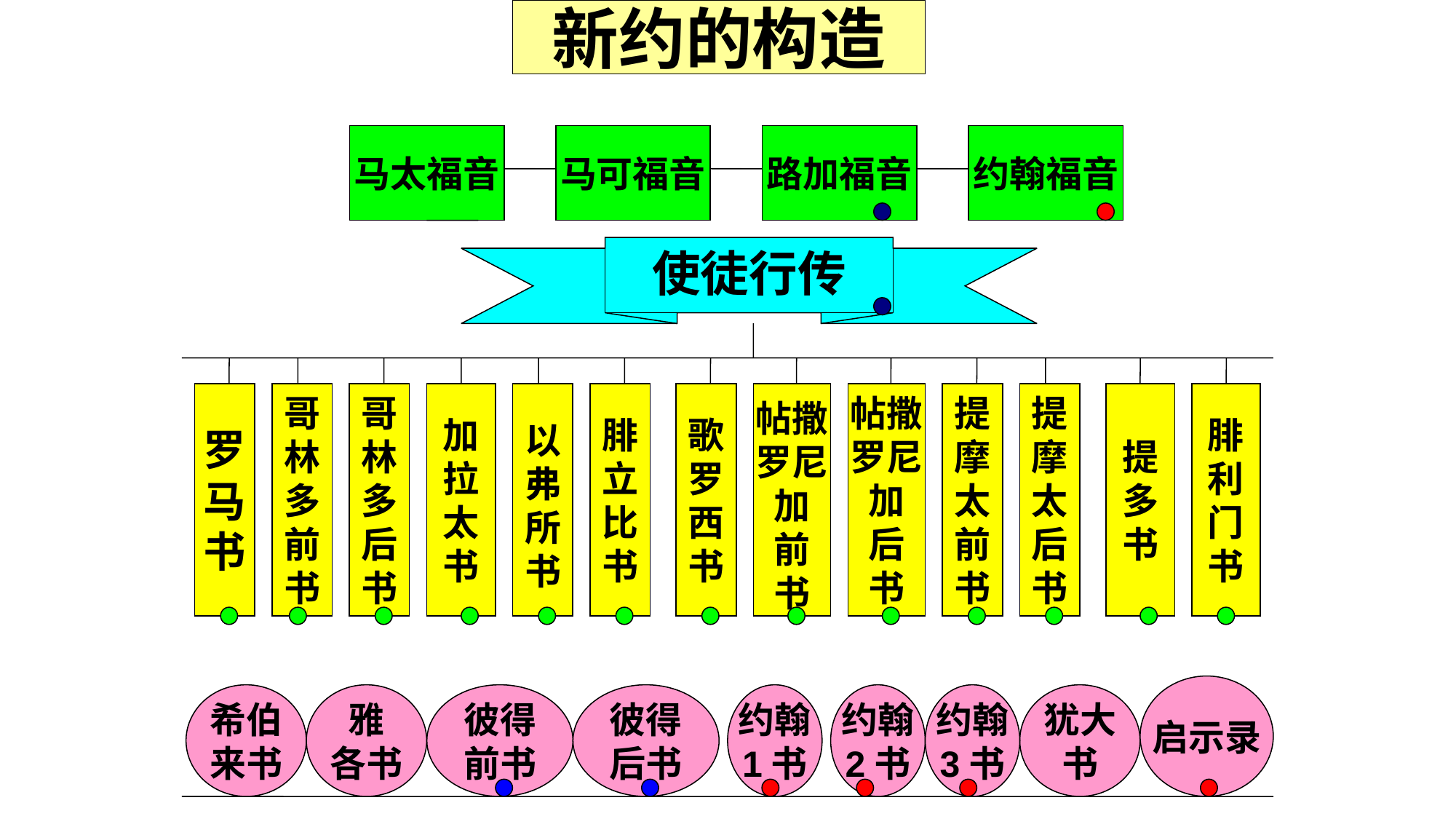

新约的构造
马太福音
马可福音
路加福音
约翰福音

使徒行传

罗
马
书
哥
林
多
前
书
哥
林
多
后
书
加
拉
太
书

以
弗
所
书

腓
立
比
书
歌
罗
西
书

帖撒
罗尼
加
前
书

帖撒
罗尼
加
后
书
提
摩
太
前
书
提
摩
太
后
书
提
多
书
腓
利
门
书

启示录
希伯
来书
雅
各书
彼得
前书
彼得
后书
约翰
1书
约翰
2书
约翰
3书
犹大
书